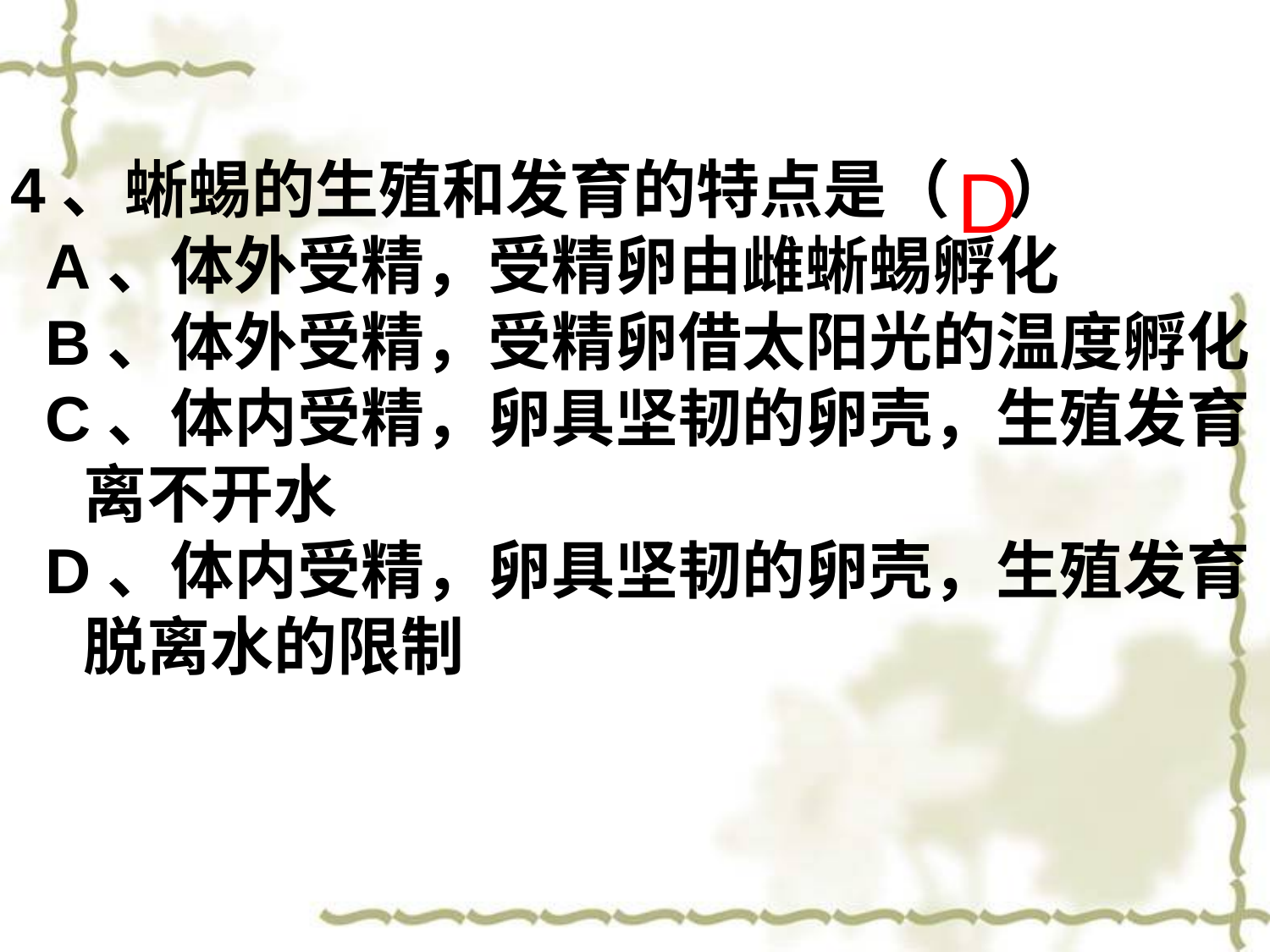

D
4、蜥蜴的生殖和发育的特点是（    ）
  A、体外受精，受精卵由雌蜥蜴孵化
  B、体外受精，受精卵借太阳光的温度孵化
  C、体内受精，卵具坚韧的卵壳，生殖发育
    离不开水
  D、体内受精，卵具坚韧的卵壳，生殖发育
    脱离水的限制